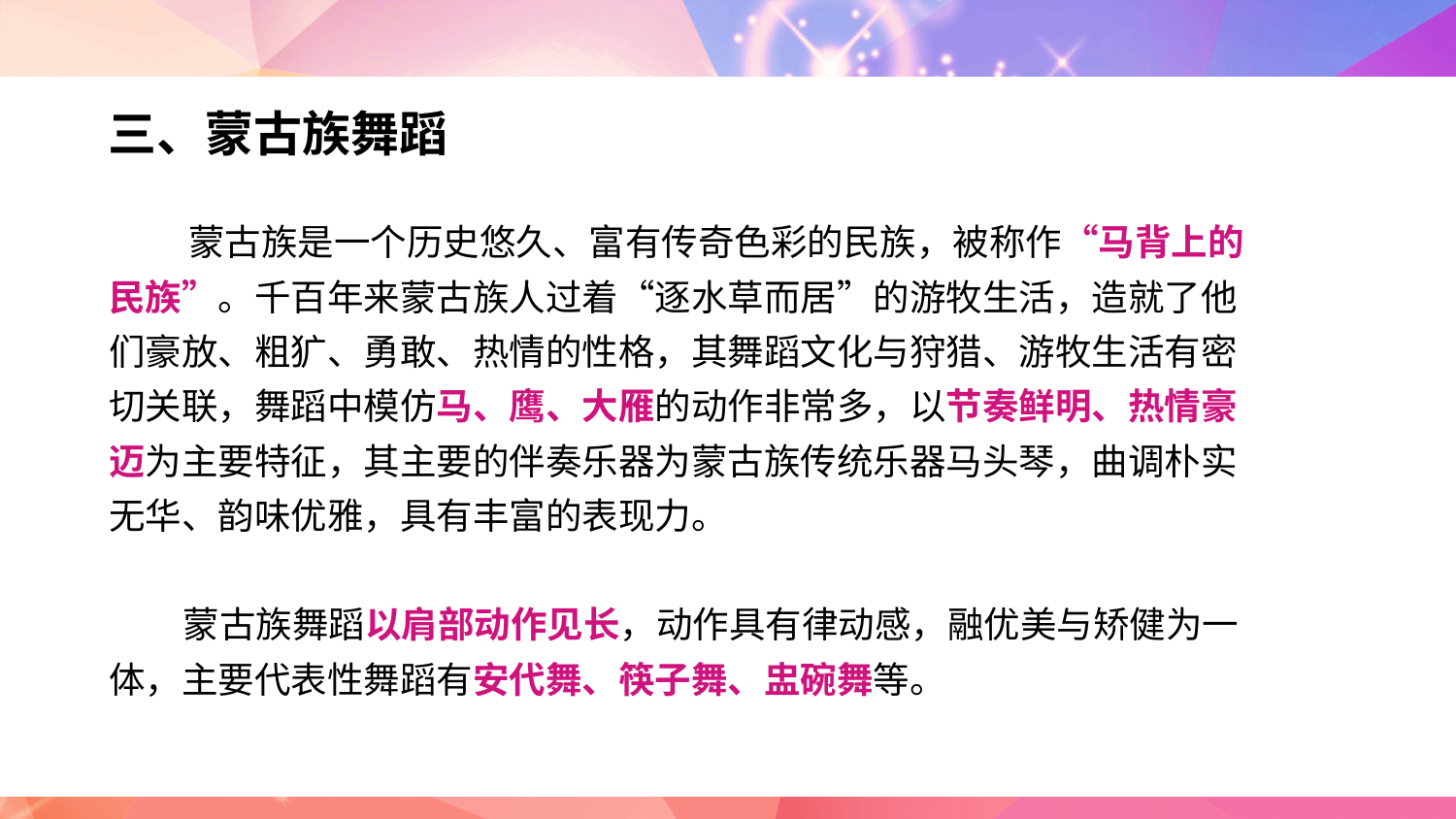

三、蒙古族舞蹈
        蒙古族是一个历史悠久、富有传奇色彩的民族，被称作“马背上的民族”。千百年来蒙古族人过着“逐水草而居”的游牧生活，造就了他们豪放、粗犷、勇敢、热情的性格，其舞蹈文化与狩猎、游牧生活有密切关联，舞蹈中模仿马、鹰、大雁的动作非常多，以节奏鲜明、热情豪迈为主要特征，其主要的伴奏乐器为蒙古族传统乐器马头琴，曲调朴实无华、韵味优雅，具有丰富的表现力。

        蒙古族舞蹈以肩部动作见长，动作具有律动感，融优美与矫健为一体，主要代表性舞蹈有安代舞、筷子舞、盅碗舞等。